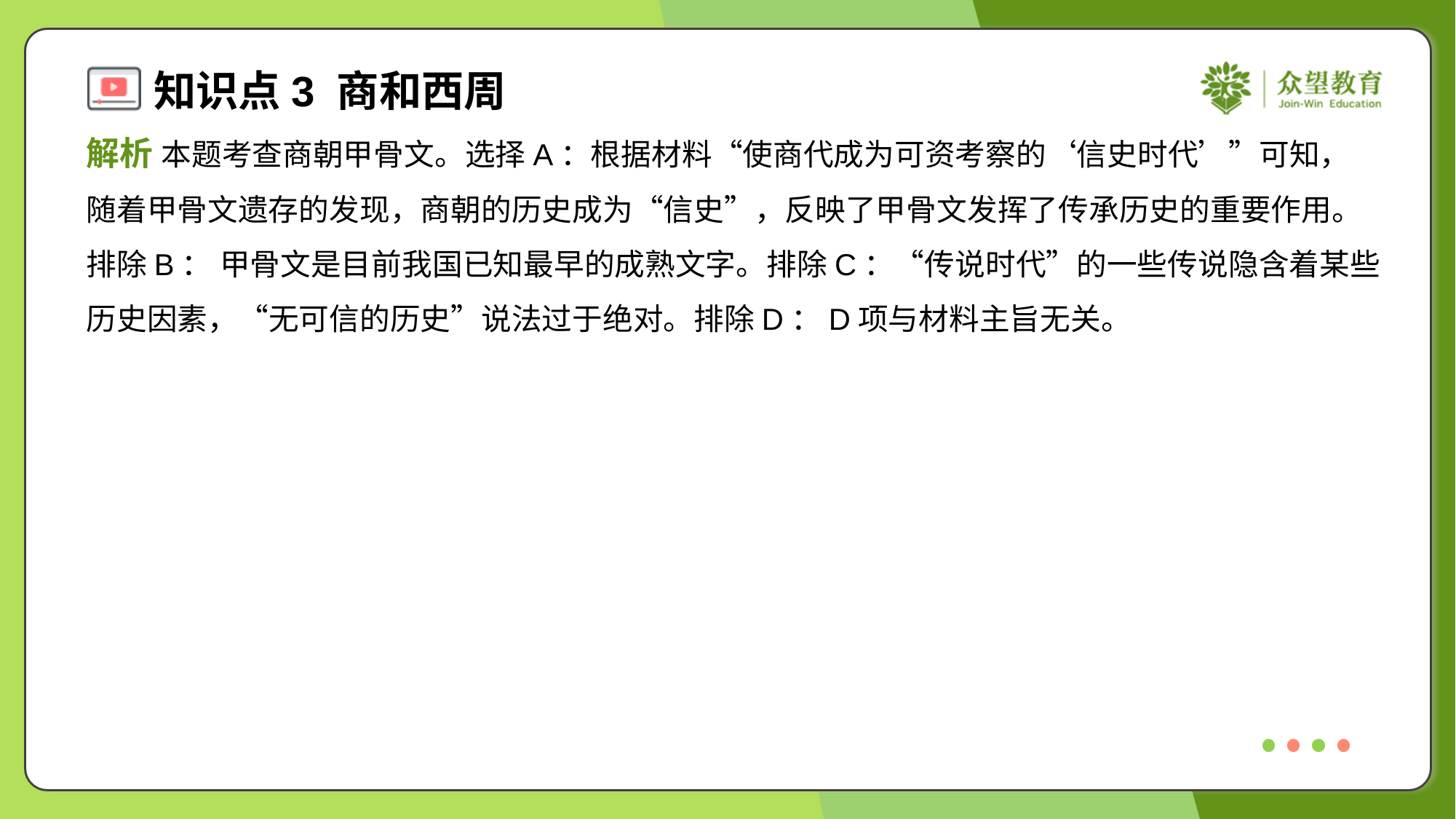

解析 本题考查商朝甲骨文。选择A：根据材料“使商代成为可资考察的‘信史时代’”可知，
随着甲骨文遗存的发现，商朝的历史成为“信史”，反映了甲骨文发挥了传承历史的重要作用。
排除B： 甲骨文是目前我国已知最早的成熟文字。排除C：“传说时代”的一些传说隐含着某些
历史因素，“无可信的历史”说法过于绝对。排除D：D项与材料主旨无关。